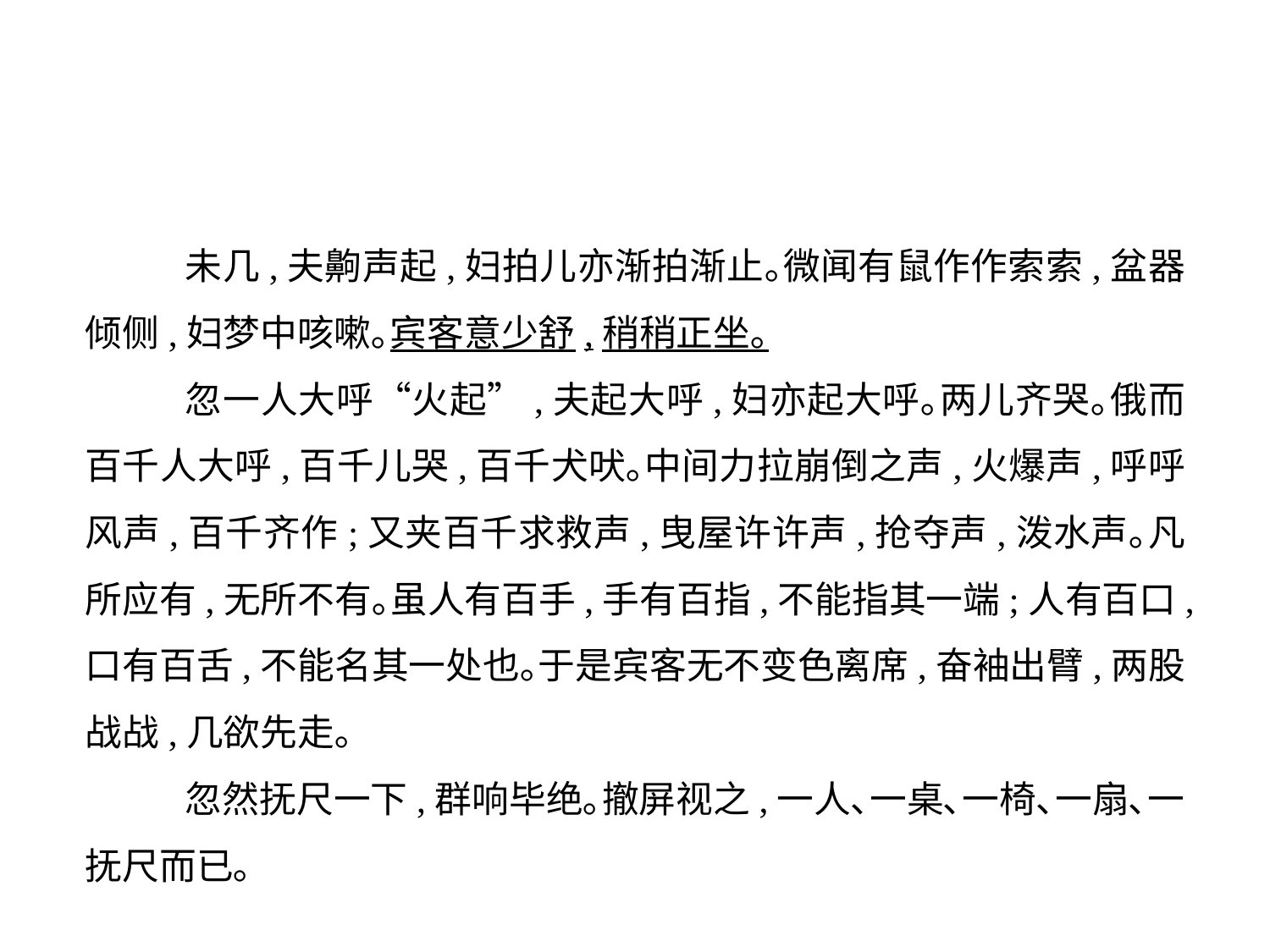

未几,夫齁声起,妇拍儿亦渐拍渐止｡微闻有鼠作作索索,盆器倾侧,妇梦中咳嗽｡宾客意少舒,稍稍正坐｡
忽一人大呼“火起”,夫起大呼,妇亦起大呼｡两儿齐哭｡俄而百千人大呼,百千儿哭,百千犬吠｡中间力拉崩倒之声,火爆声,呼呼风声,百千齐作;又夹百千求救声,曳屋许许声,抢夺声,泼水声｡凡所应有,无所不有｡虽人有百手,手有百指,不能指其一端;人有百口,口有百舌,不能名其一处也｡于是宾客无不变色离席,奋袖出臂,两股战战,几欲先走｡
忽然抚尺一下,群响毕绝｡撤屏视之,一人､一桌､一椅､一扇､一抚尺而已｡